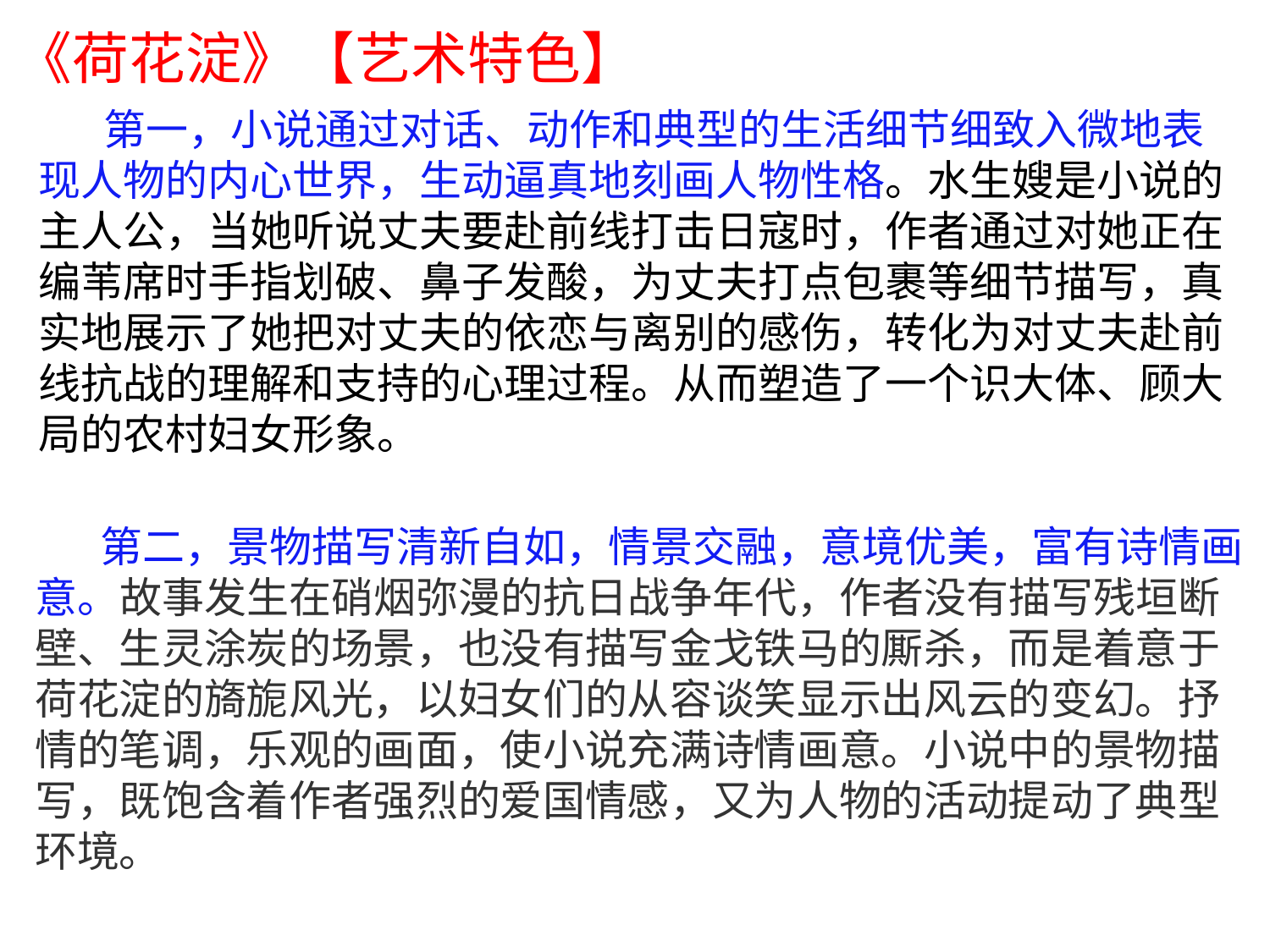

《荷花淀》【艺术特色】
        第一，小说通过对话、动作和典型的生活细节细致入微地表现人物的内心世界，生动逼真地刻画人物性格。水生嫂是小说的主人公，当她听说丈夫要赴前线打击日寇时，作者通过对她正在编苇席时手指划破、鼻子发酸，为丈夫打点包裹等细节描写，真实地展示了她把对丈夫的依恋与离别的感伤，转化为对丈夫赴前线抗战的理解和支持的心理过程。从而塑造了一个识大体、顾大局的农村妇女形象。
        第二，景物描写清新自如，情景交融，意境优美，富有诗情画意。故事发生在硝烟弥漫的抗日战争年代，作者没有描写残垣断壁、生灵涂炭的场景，也没有描写金戈铁马的厮杀，而是着意于荷花淀的旖旎风光，以妇女们的从容谈笑显示出风云的变幻。抒情的笔调，乐观的画面，使小说充满诗情画意。小说中的景物描写，既饱含着作者强烈的爱国情感，又为人物的活动提动了典型环境。